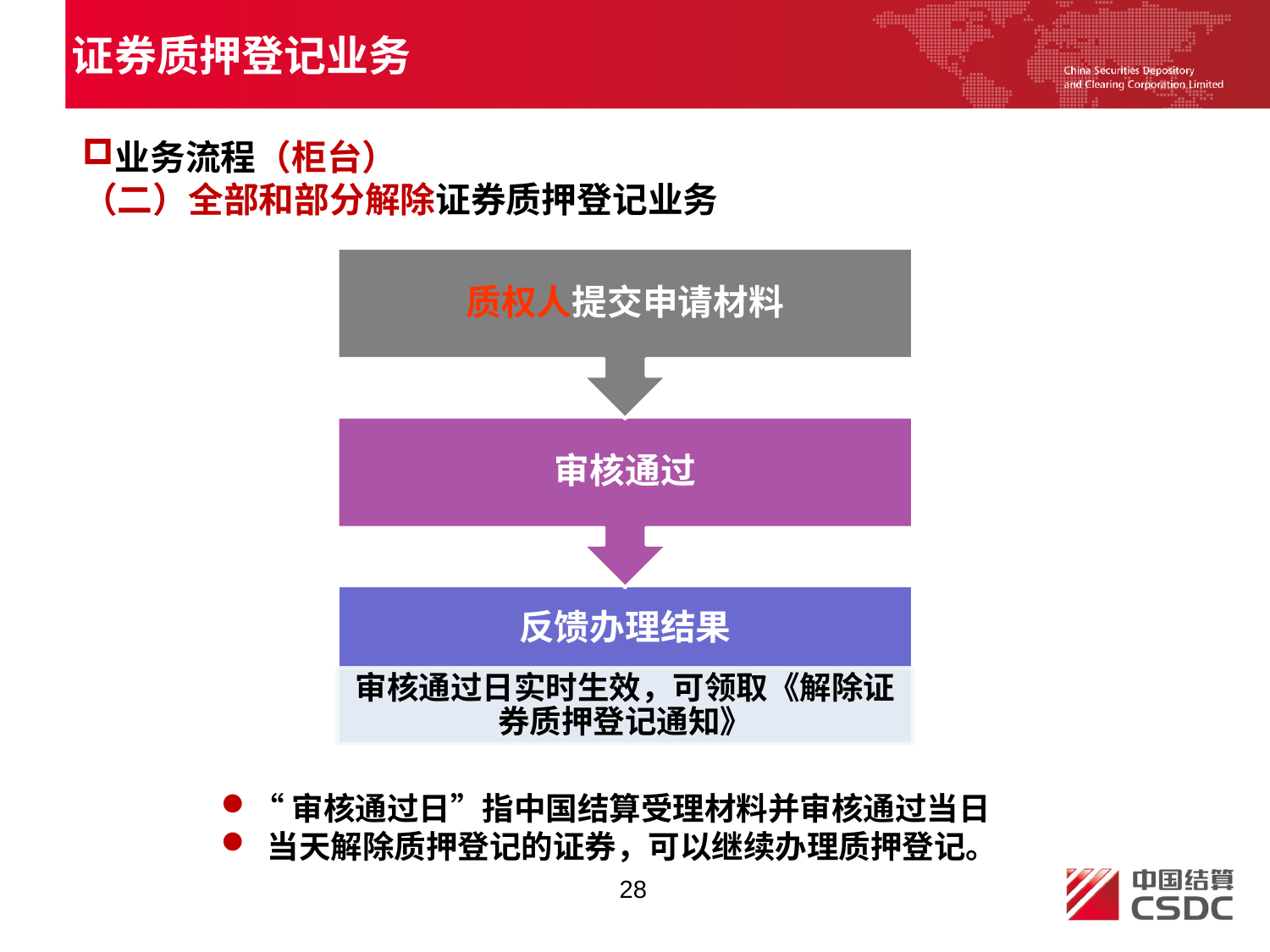

证券质押登记业务
业务流程（柜台）
（二）全部和部分解除证券质押登记业务

反馈办理结果
审核通过日实时生效，可领取《解除证券质押登记通知》
审核通过
质权人提交申请材料
“审核通过日”指中国结算受理材料并审核通过当日
 当天解除质押登记的证券，可以继续办理质押登记。
28